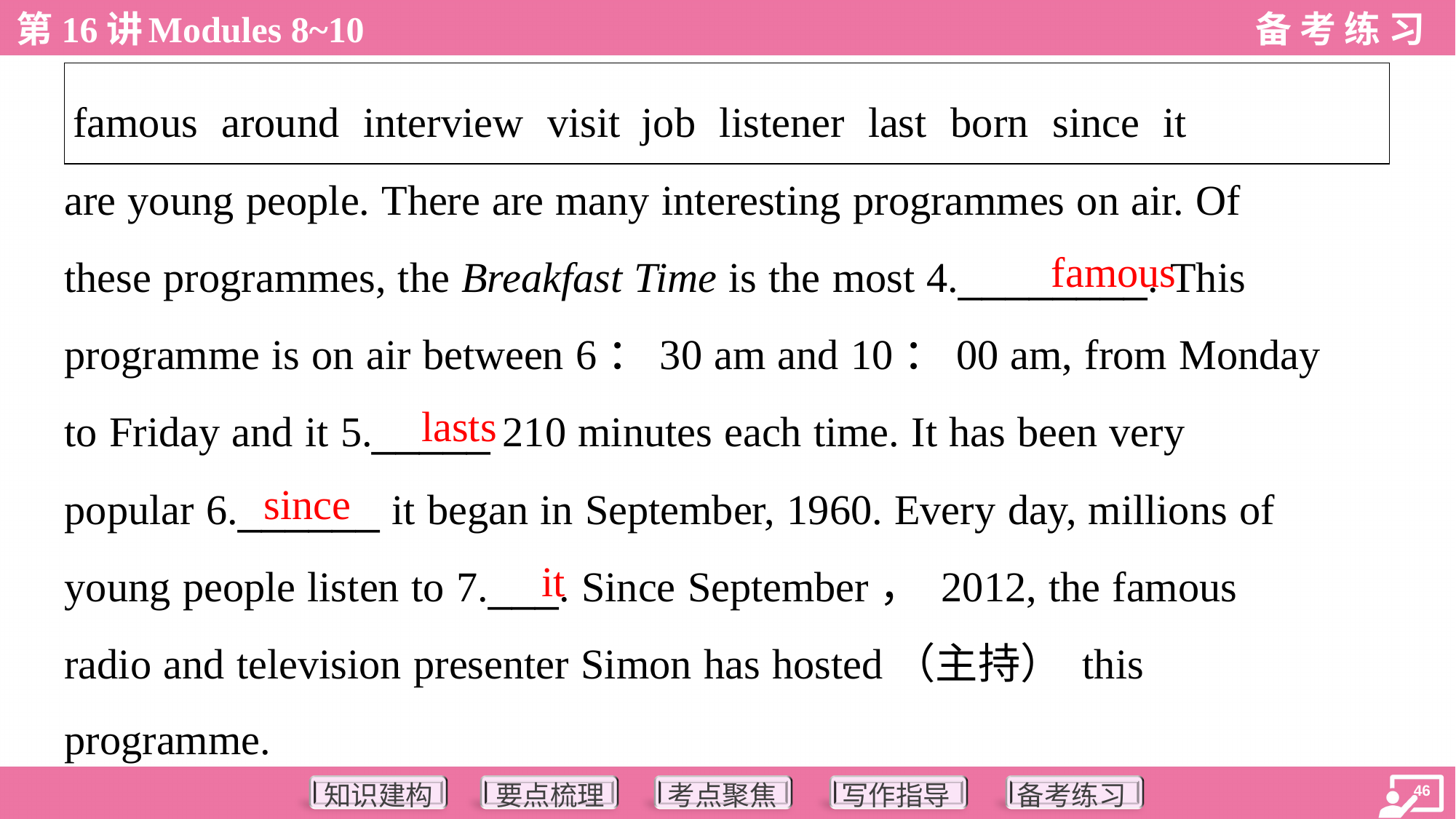

| famous around interview visit job listener last born since it |
| --- |
are young people. There are many interesting programmes on air. Of
these programmes, the Breakfast Time is the most 4.________. This
programme is on air between 6：30 am and 10：00 am, from Monday
to Friday and it 5._____ 210 minutes each time. It has been very
popular 6.______ it began in September, 1960. Every day, millions of
young people listen to 7.___. Since September， 2012, the famous
radio and television presenter Simon has hosted（主持） this
programme.
famous
lasts
since
it